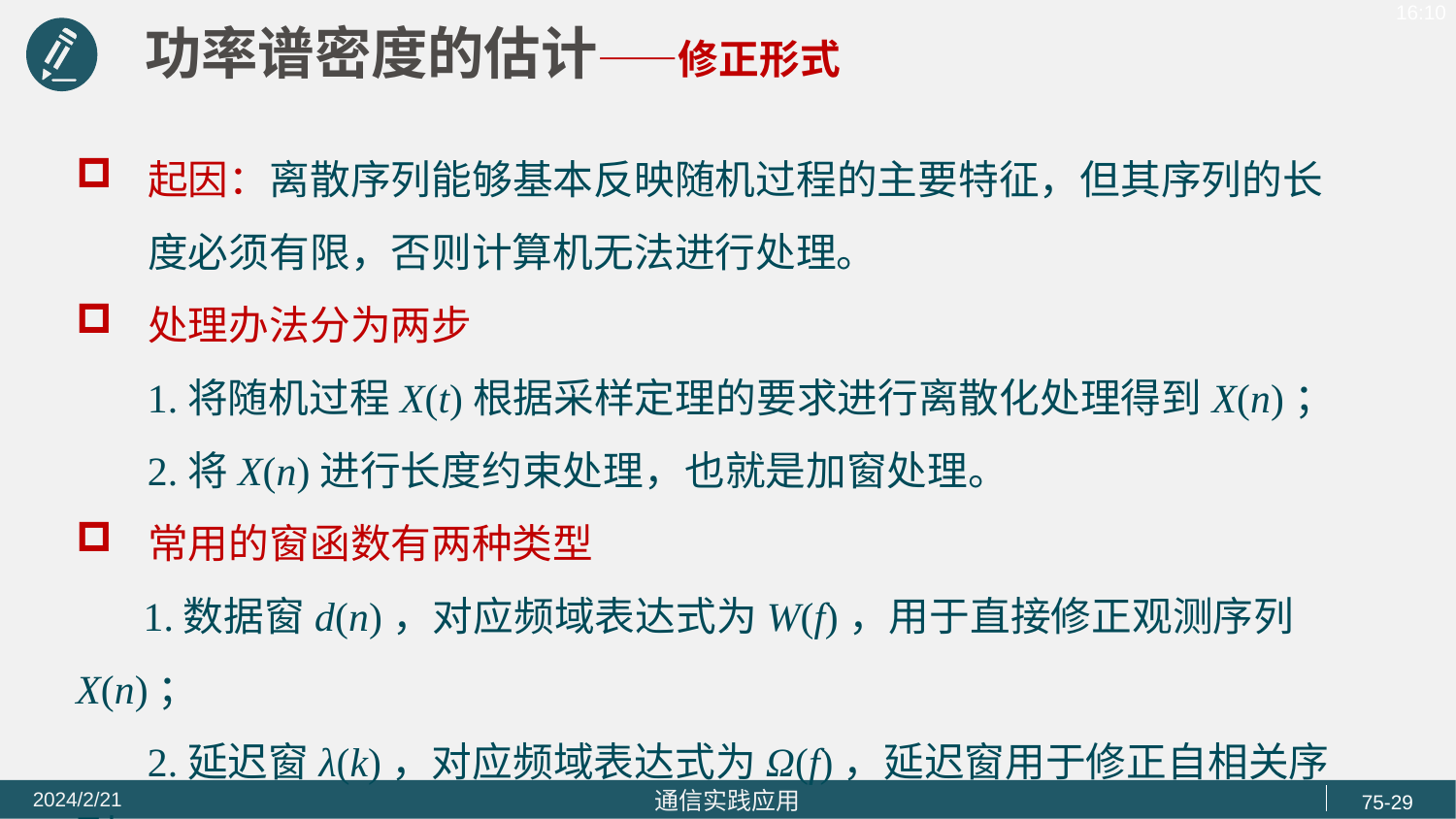

功率谱密度的估计——修正形式

起因：离散序列能够基本反映随机过程的主要特征，但其序列的长度必须有限，否则计算机无法进行处理。
处理办法分为两步
       1.将随机过程X(t)根据采样定理的要求进行离散化处理得到X(n)；
       2.将X(n)进行长度约束处理，也就是加窗处理。
常用的窗函数有两种类型
      1.数据窗d(n)，对应频域表达式为W(f)，用于直接修正观测序列X(n)；
       2.延迟窗λ(k)，对应频域表达式为Ω(f)，延迟窗用于修正自相关序列。